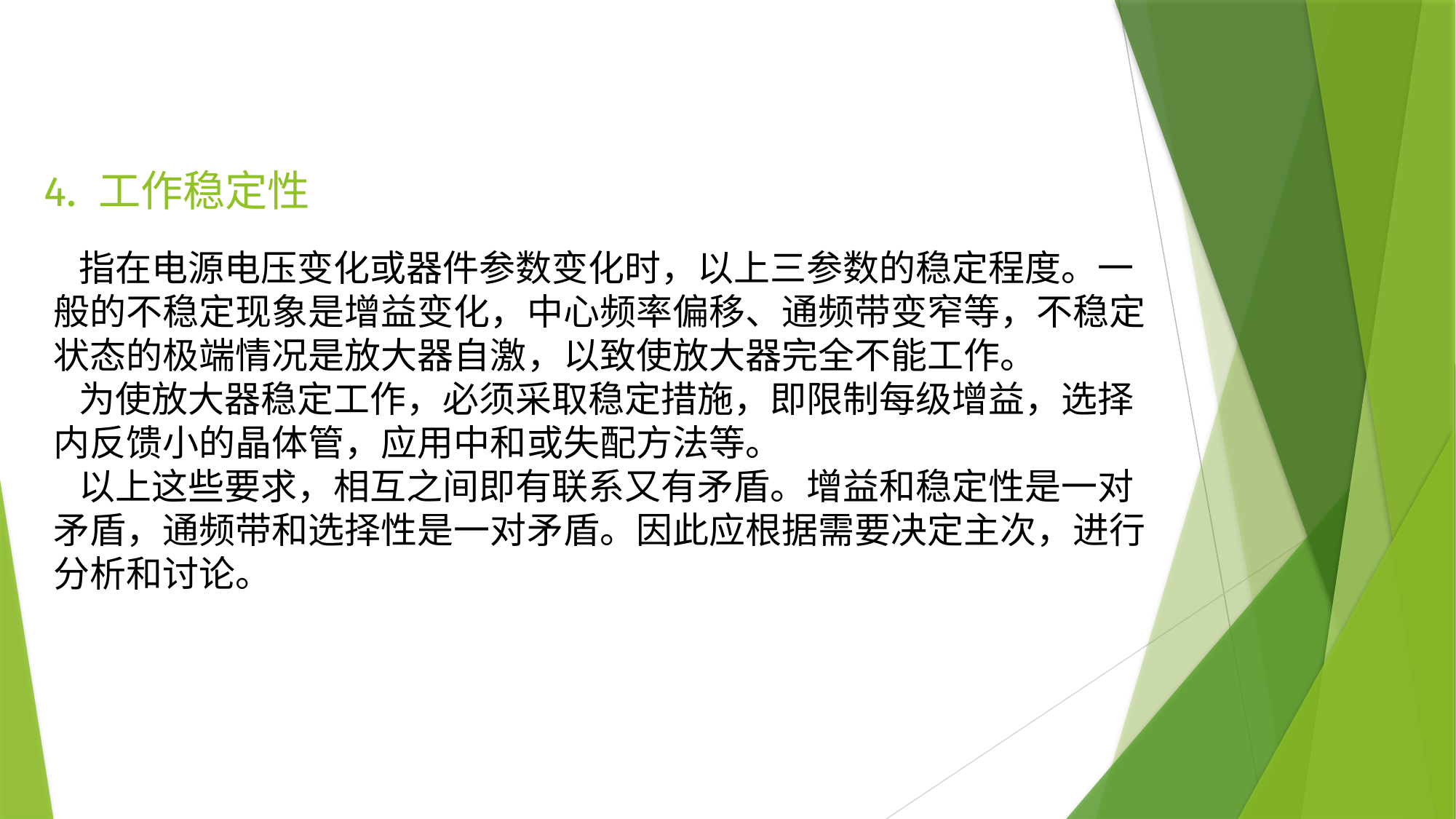

4. 工作稳定性
  指在电源电压变化或器件参数变化时，以上三参数的稳定程度。一般的不稳定现象是增益变化，中心频率偏移、通频带变窄等，不稳定状态的极端情况是放大器自激，以致使放大器完全不能工作。
  为使放大器稳定工作，必须采取稳定措施，即限制每级增益，选择内反馈小的晶体管，应用中和或失配方法等。
  以上这些要求，相互之间即有联系又有矛盾。增益和稳定性是一对矛盾，通频带和选择性是一对矛盾。因此应根据需要决定主次，进行分析和讨论。